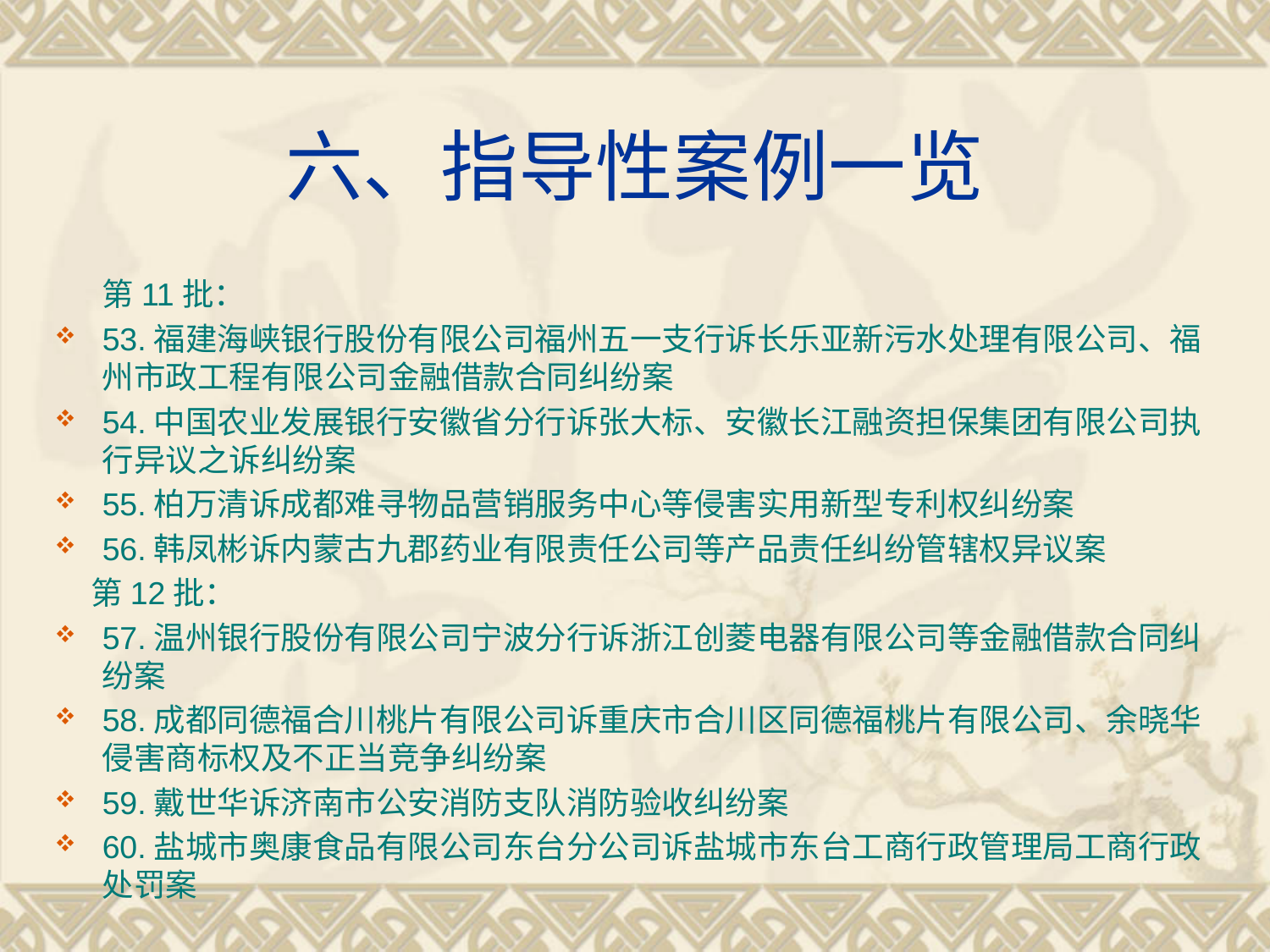

# 六、指导性案例一览
     第11批：
53.福建海峡银行股份有限公司福州五一支行诉长乐亚新污水处理有限公司、福州市政工程有限公司金融借款合同纠纷案
54.中国农业发展银行安徽省分行诉张大标、安徽长江融资担保集团有限公司执行异议之诉纠纷案
55.柏万清诉成都难寻物品营销服务中心等侵害实用新型专利权纠纷案
56.韩凤彬诉内蒙古九郡药业有限责任公司等产品责任纠纷管辖权异议案
    第12批：
57.温州银行股份有限公司宁波分行诉浙江创菱电器有限公司等金融借款合同纠纷案
58.成都同德福合川桃片有限公司诉重庆市合川区同德福桃片有限公司、余晓华侵害商标权及不正当竞争纠纷案
59.戴世华诉济南市公安消防支队消防验收纠纷案
60.盐城市奥康食品有限公司东台分公司诉盐城市东台工商行政管理局工商行政处罚案